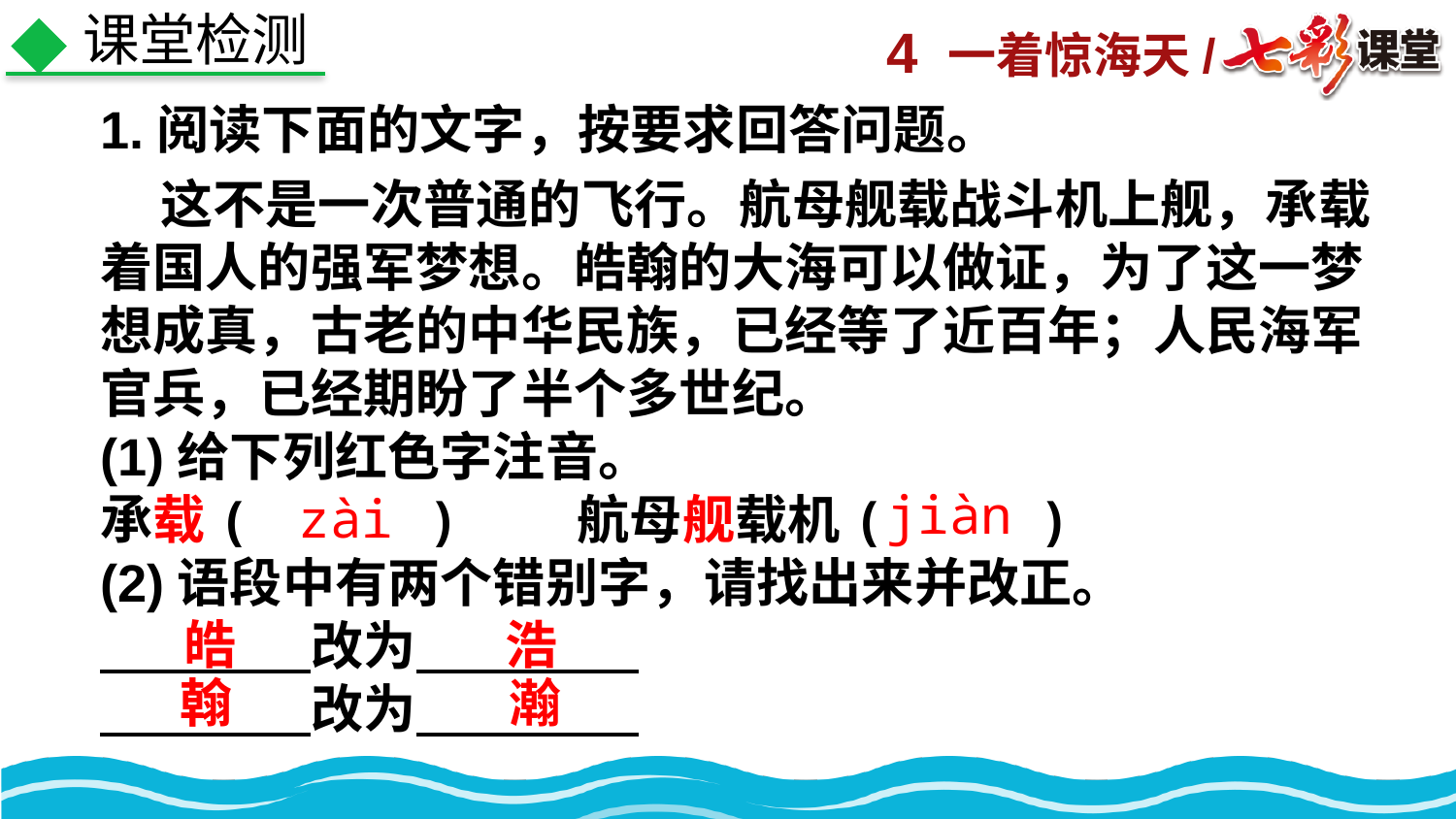

课堂检测

1.阅读下面的文字，按要求回答问题。
    这不是一次普通的飞行。航母舰载战斗机上舰，承载着国人的强军梦想。皓翰的大海可以做证，为了这一梦想成真，古老的中华民族，已经等了近百年；人民海军官兵，已经期盼了半个多世纪。
(1)给下列红色字注音。
承载(　    　)　　航母舰载机(　  　)
(2)语段中有两个错别字，请找出来并改正。
　　　　改为
　　　　改为
jiàn
zài
皓
浩
翰
瀚